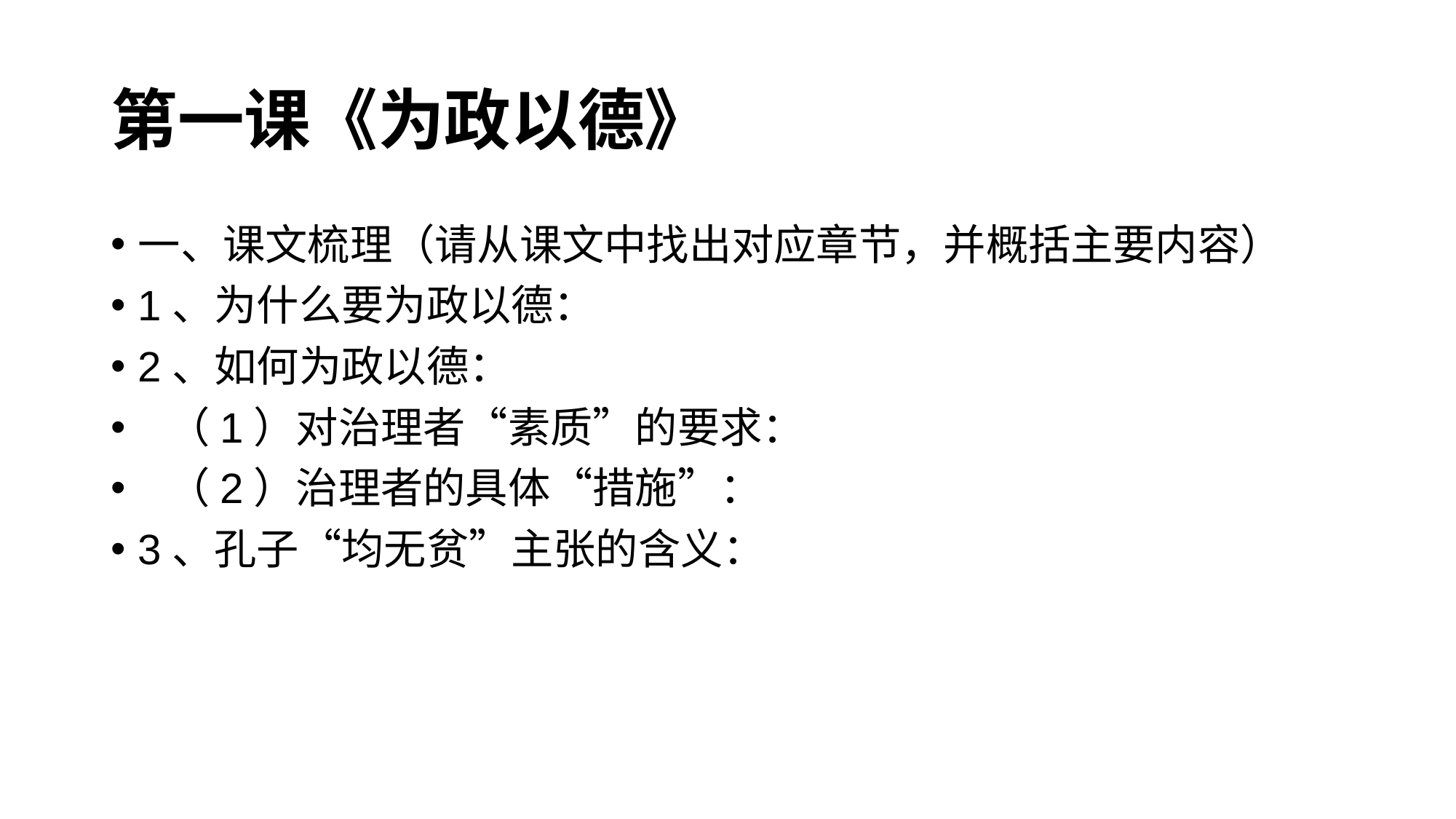

# 第一课《为政以德》
一、课文梳理（请从课文中找出对应章节，并概括主要内容）
1、为什么要为政以德：
2、如何为政以德：
  （1）对治理者“素质”的要求：
  （2）治理者的具体“措施”：
3、孔子“均无贫”主张的含义：